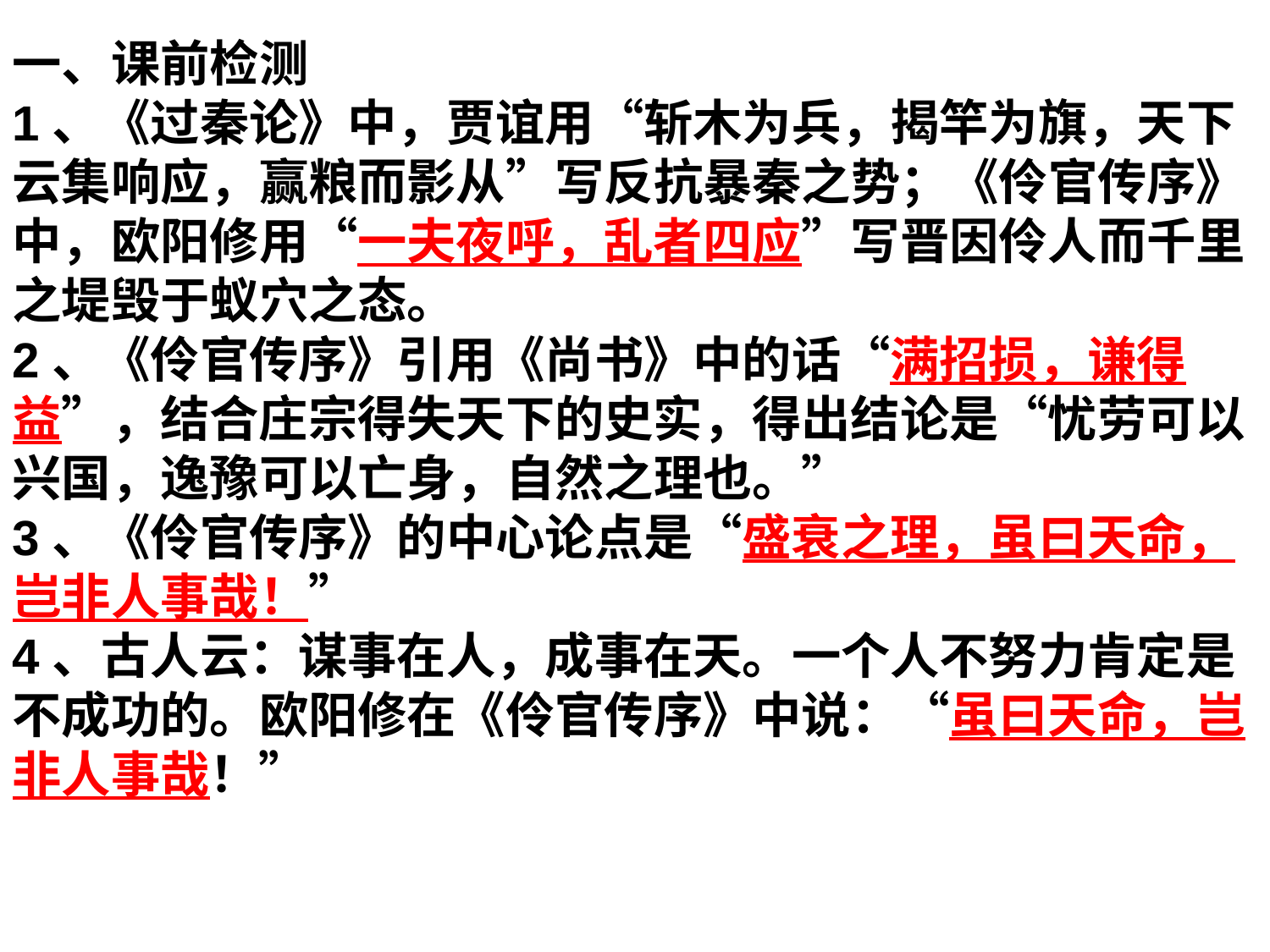

一、课前检测
1、《过秦论》中，贾谊用“斩木为兵，揭竿为旗，天下云集响应，赢粮而影从”写反抗暴秦之势；《伶官传序》中，欧阳修用“一夫夜呼，乱者四应”写晋因伶人而千里之堤毁于蚁穴之态。
2、《伶官传序》引用《尚书》中的话“满招损，谦得益”，结合庄宗得失天下的史实，得出结论是“忧劳可以兴国，逸豫可以亡身，自然之理也。”
3、《伶官传序》的中心论点是“盛衰之理，虽曰天命，岂非人事哉！”
4、古人云：谋事在人，成事在天。一个人不努力肯定是不成功的。欧阳修在《伶官传序》中说：“虽曰天命，岂非人事哉！”